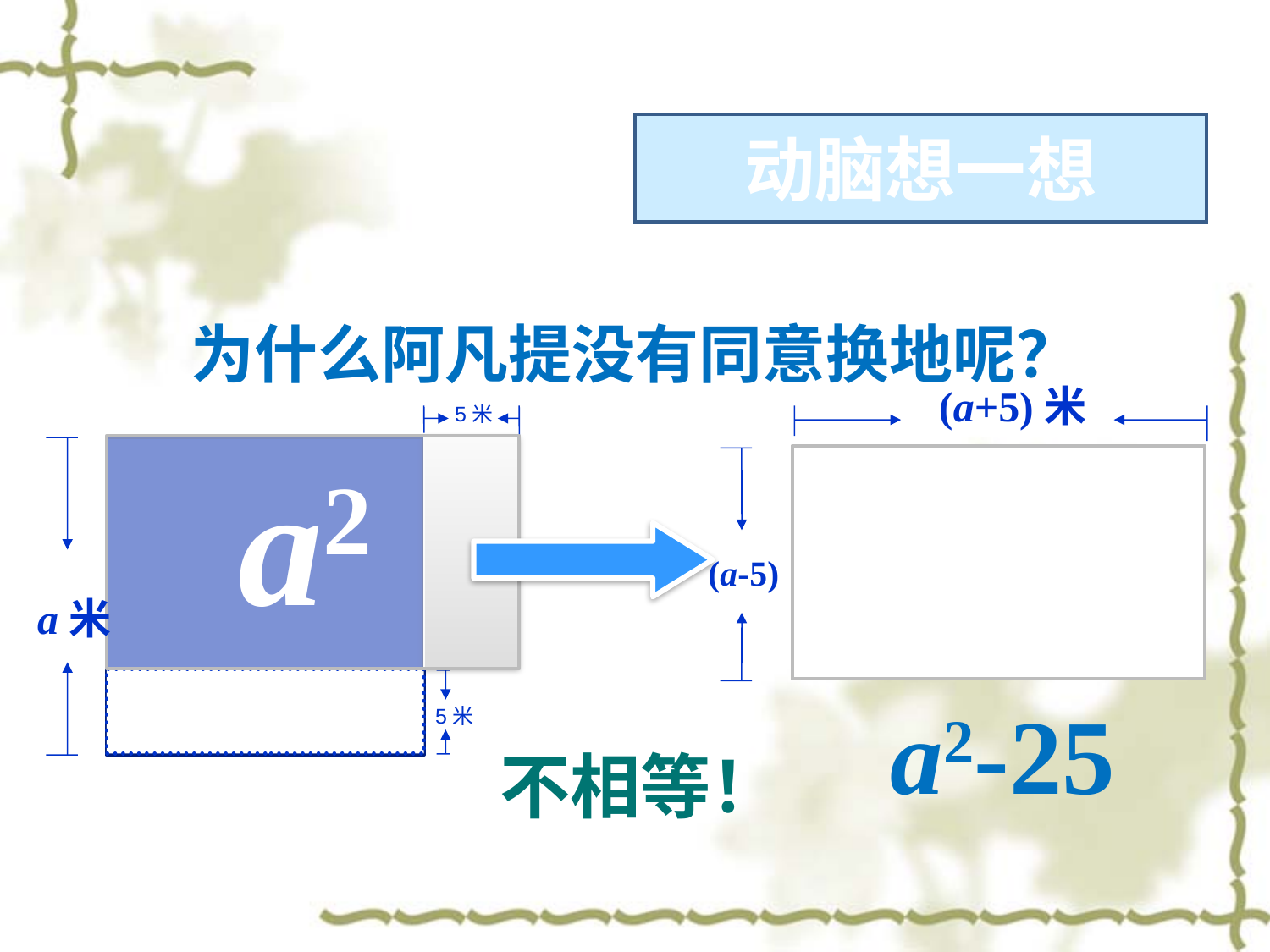

动脑想一想
为什么阿凡提没有同意换地呢？
(a+5)米

5米

a2

a米

(a-5)
(a+5)(a-5)

5米

a2-25
不相等！